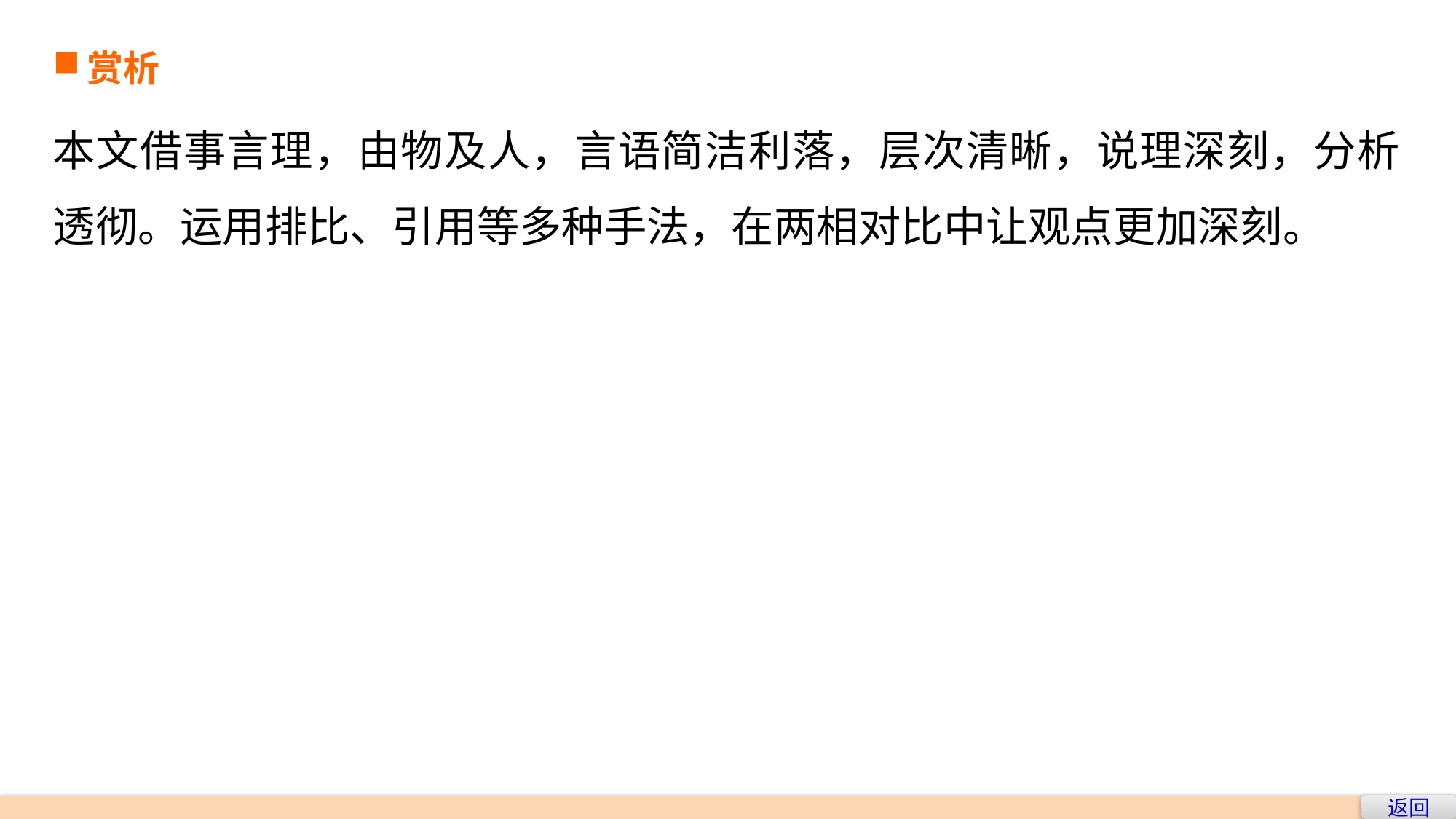

赏析
本文借事言理，由物及人，言语简洁利落，层次清晰，说理深刻，分析透彻。运用排比、引用等多种手法，在两相对比中让观点更加深刻。
返回